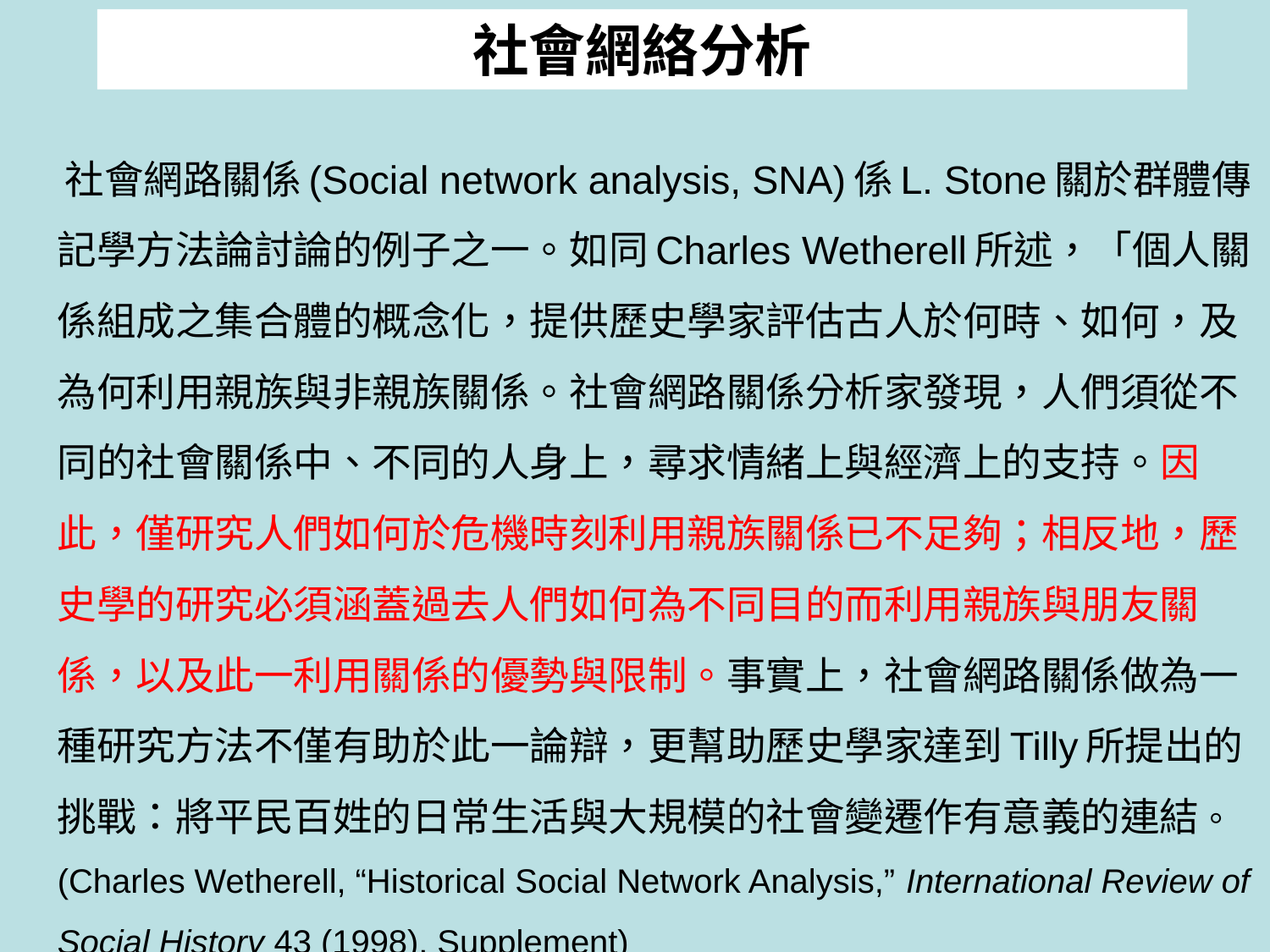

社會網絡分析

      社會網路關係(Social network analysis, SNA)係L. Stone關於群體傳記學方法論討論的例子之一。如同Charles Wetherell所述，「個人關係組成之集合體的概念化，提供歷史學家評估古人於何時、如何，及為何利用親族與非親族關係。社會網路關係分析家發現，人們須從不同的社會關係中、不同的人身上，尋求情緒上與經濟上的支持。因此，僅研究人們如何於危機時刻利用親族關係已不足夠；相反地，歷史學的研究必須涵蓋過去人們如何為不同目的而利用親族與朋友關係，以及此一利用關係的優勢與限制。事實上，社會網路關係做為一種研究方法不僅有助於此一論辯，更幫助歷史學家達到Tilly所提出的挑戰：將平民百姓的日常生活與大規模的社會變遷作有意義的連結。(Charles Wetherell, “Historical Social Network Analysis,” International Review of Social History 43 (1998), Supplement)